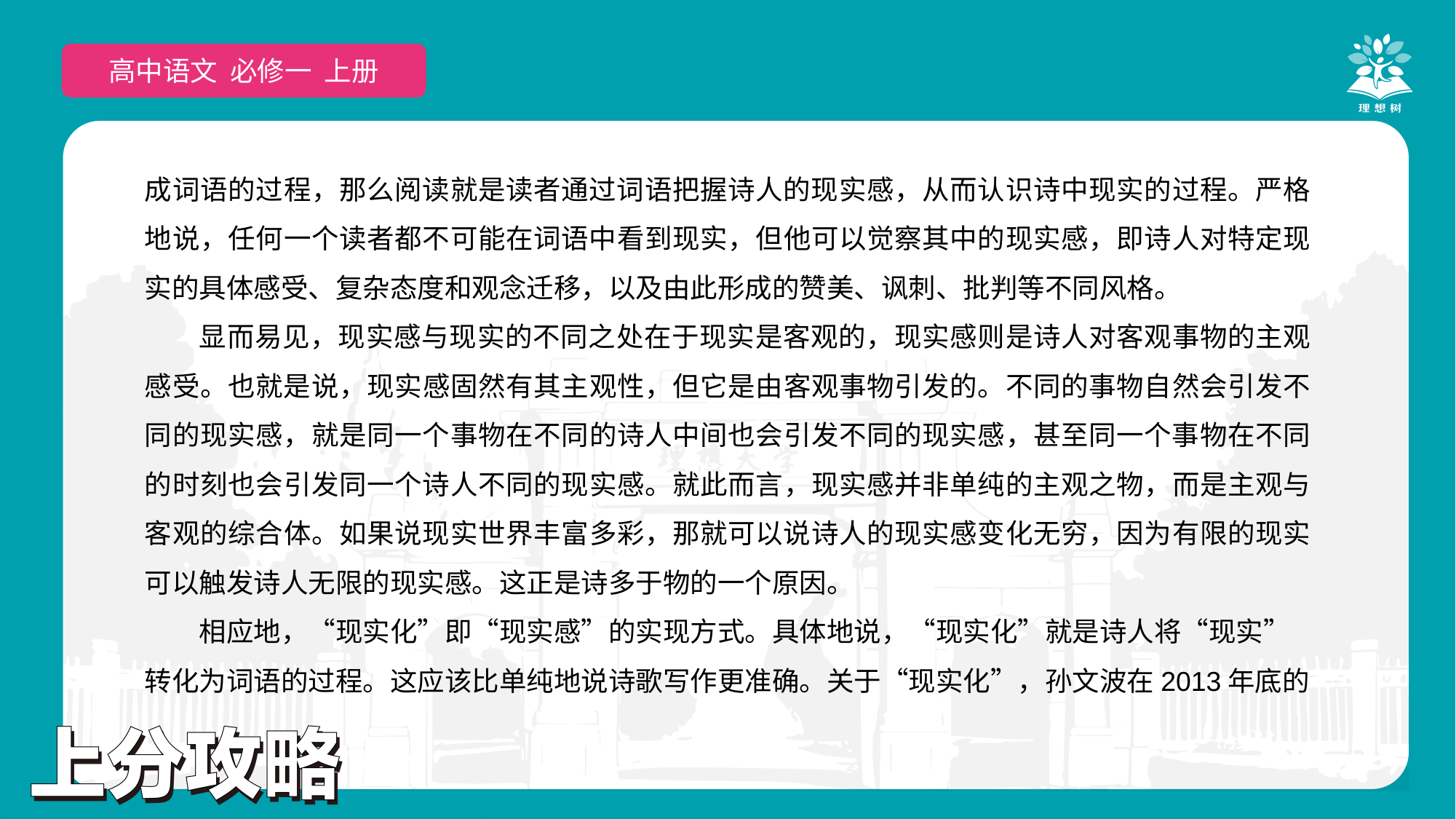

高中语文  必修一  上册
成词语的过程，那么阅读就是读者通过词语把握诗人的现实感，从而认识诗中现实的过程。严格地说，任何一个读者都不可能在词语中看到现实，但他可以觉察其中的现实感，即诗人对特定现实的具体感受、复杂态度和观念迁移，以及由此形成的赞美、讽刺、批判等不同风格。
显而易见，现实感与现实的不同之处在于现实是客观的，现实感则是诗人对客观事物的主观感受。也就是说，现实感固然有其主观性，但它是由客观事物引发的。不同的事物自然会引发不同的现实感，就是同一个事物在不同的诗人中间也会引发不同的现实感，甚至同一个事物在不同的时刻也会引发同一个诗人不同的现实感。就此而言，现实感并非单纯的主观之物，而是主观与客观的综合体。如果说现实世界丰富多彩，那就可以说诗人的现实感变化无穷，因为有限的现实可以触发诗人无限的现实感。这正是诗多于物的一个原因。
相应地，“现实化”即“现实感”的实现方式。具体地说，“现实化”就是诗人将“现实”转化为词语的过程。这应该比单纯地说诗歌写作更准确。关于“现实化”，孙文波在2013年底的